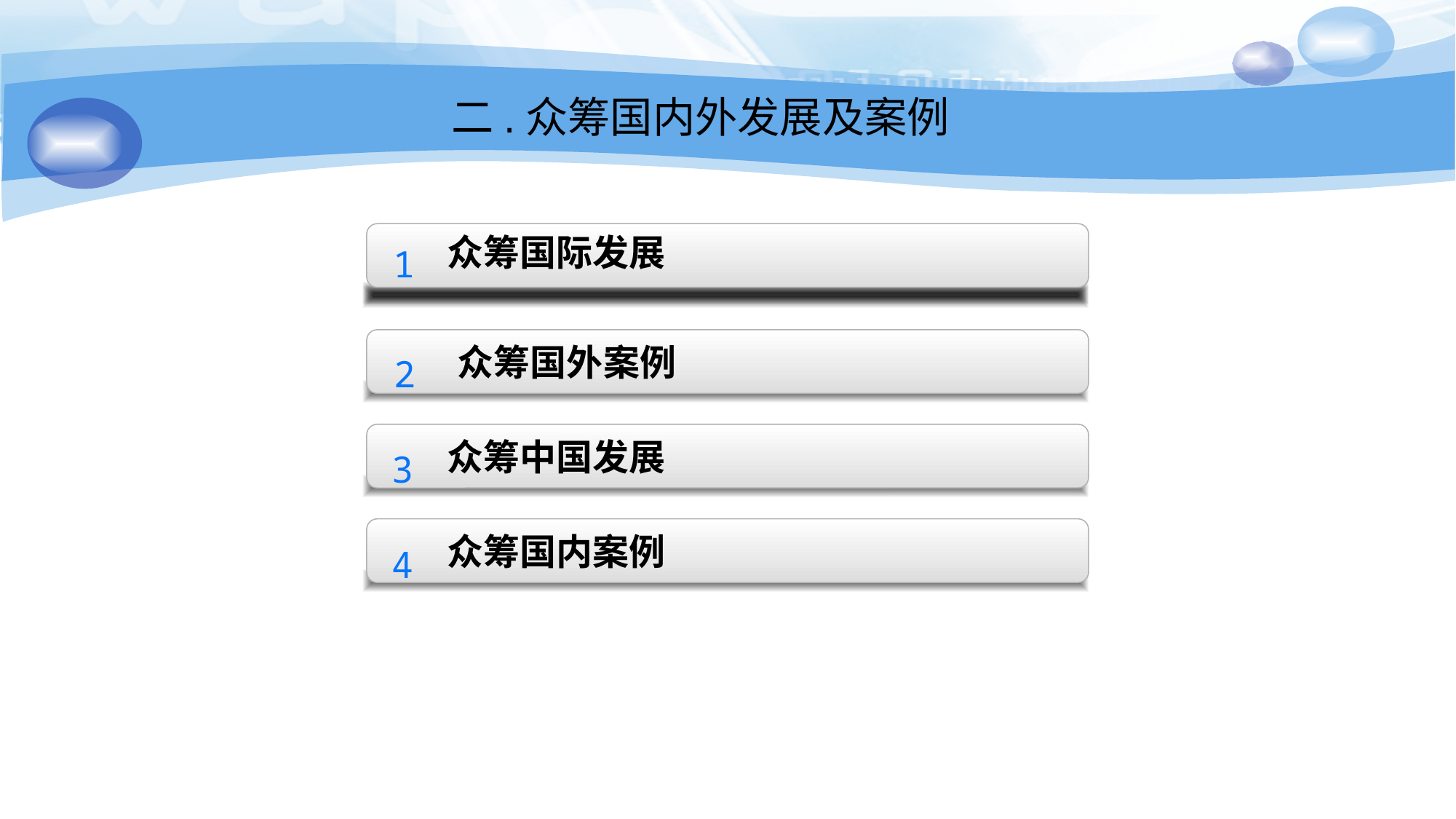

二.众筹国内外发展及案例
众筹国际发展

1

 众筹国外案例
2

众筹中国发展
3

众筹国内案例

4